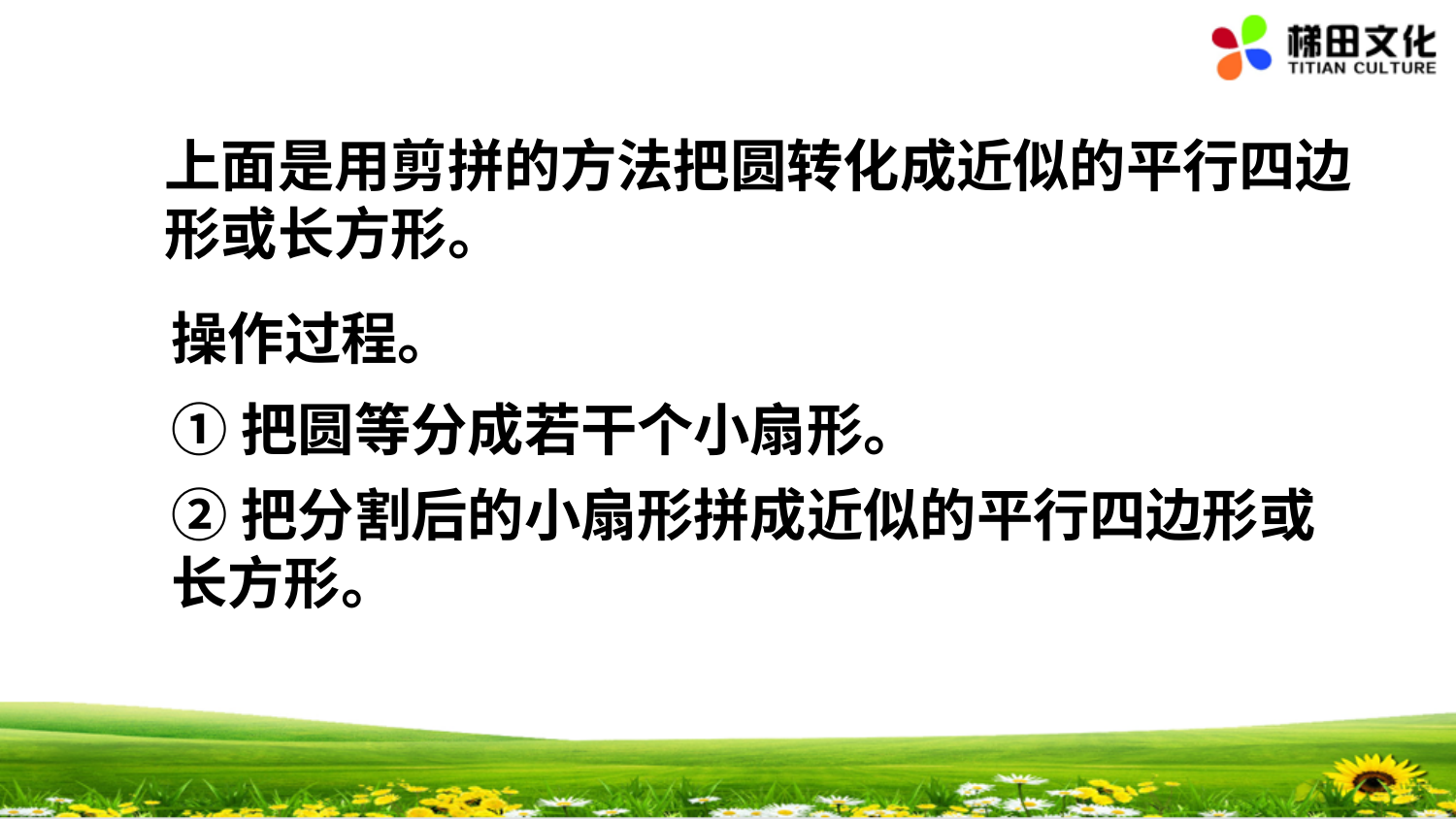

上面是用剪拼的方法把圆转化成近似的平行四边形或长方形。
操作过程。
①把圆等分成若干个小扇形。
②把分割后的小扇形拼成近似的平行四边形或长方形。